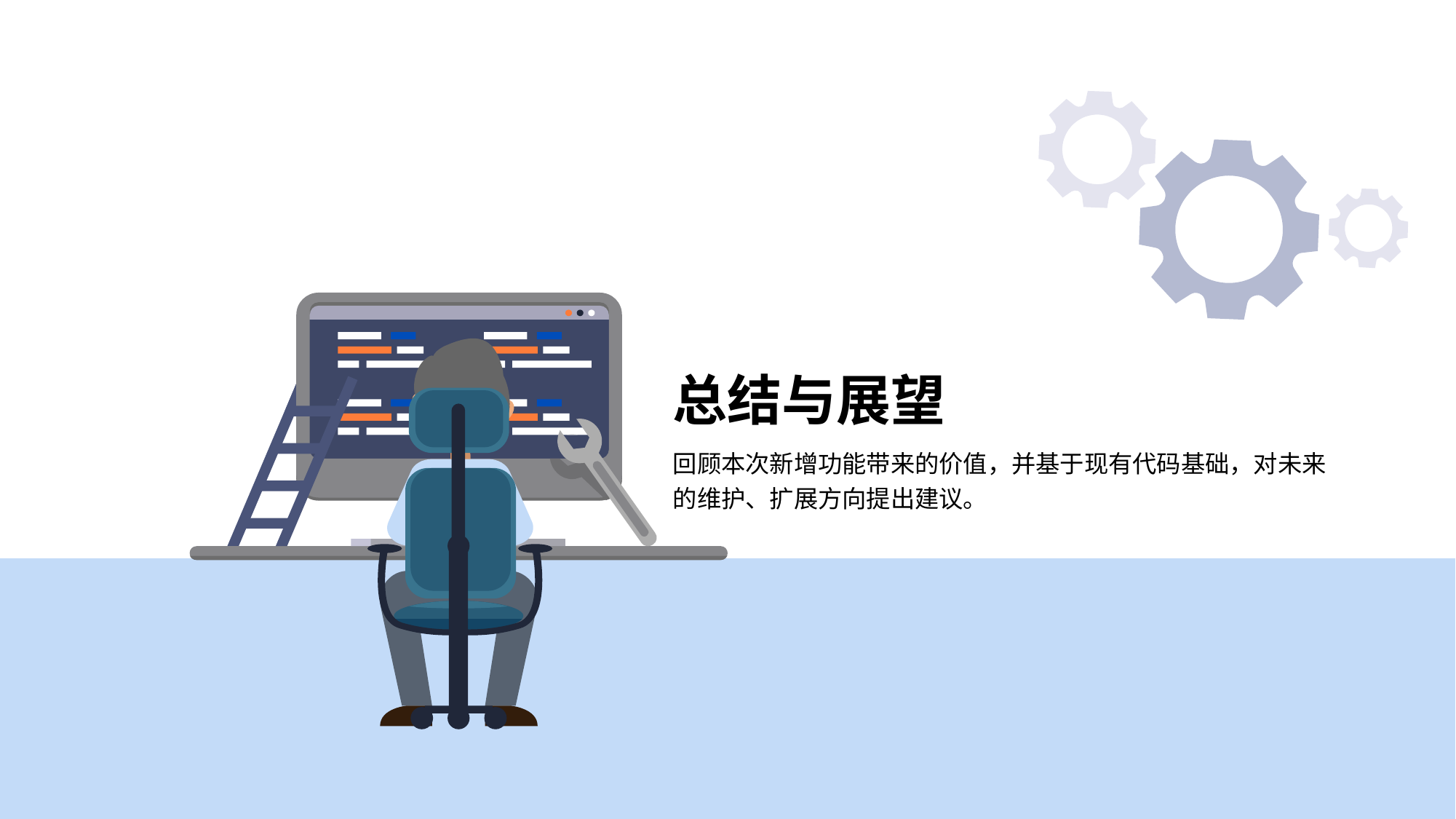

总结与展望
回顾本次新增功能带来的价值，并基于现有代码基础，对未来的维护、扩展方向提出建议。